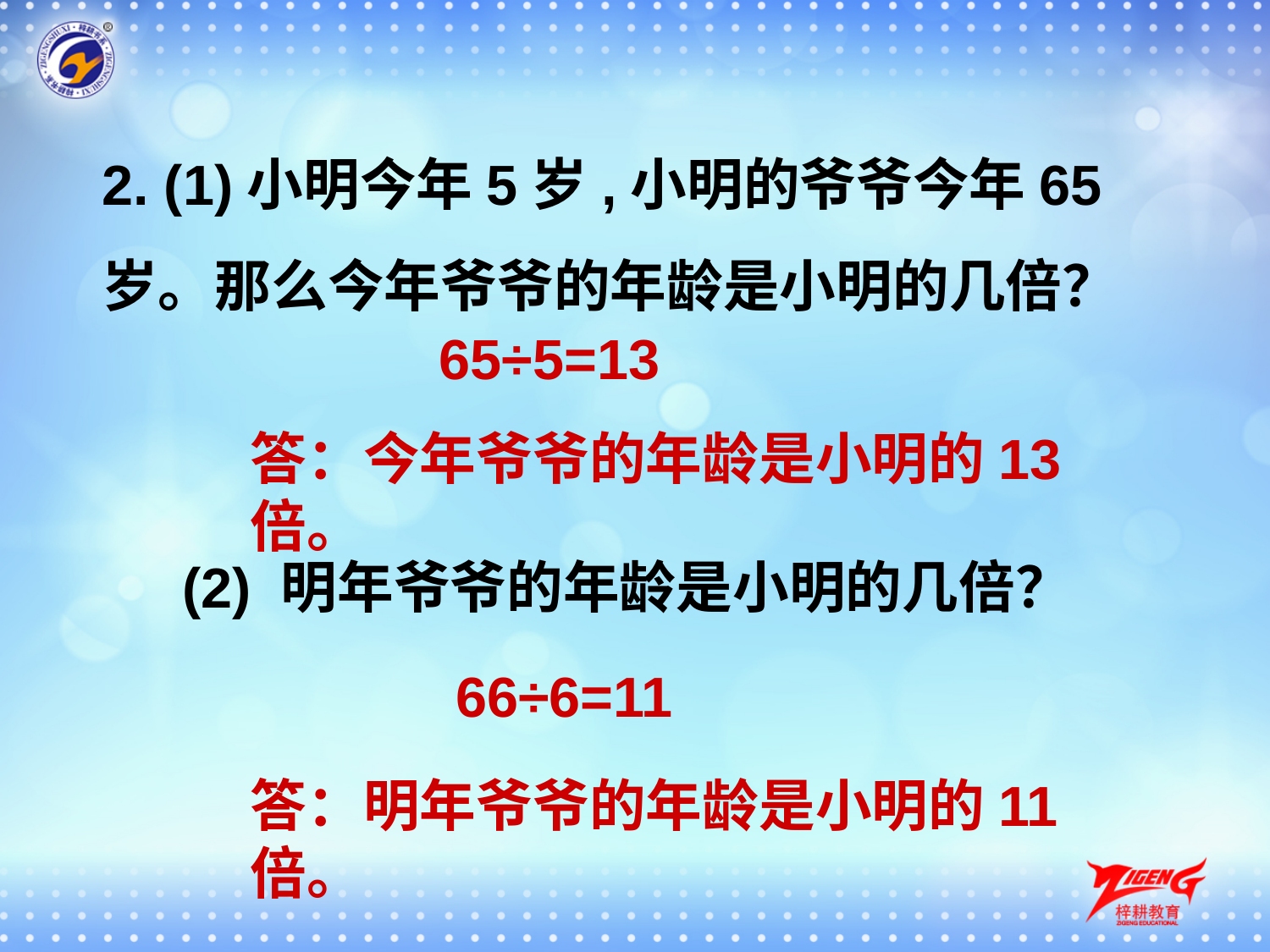

2. (1)小明今年5岁,小明的爷爷今年65岁。那么今年爷爷的年龄是小明的几倍？
65÷5=13
答：今年爷爷的年龄是小明的13倍。
  (2) 明年爷爷的年龄是小明的几倍？
66÷6=11
答：明年爷爷的年龄是小明的11倍。